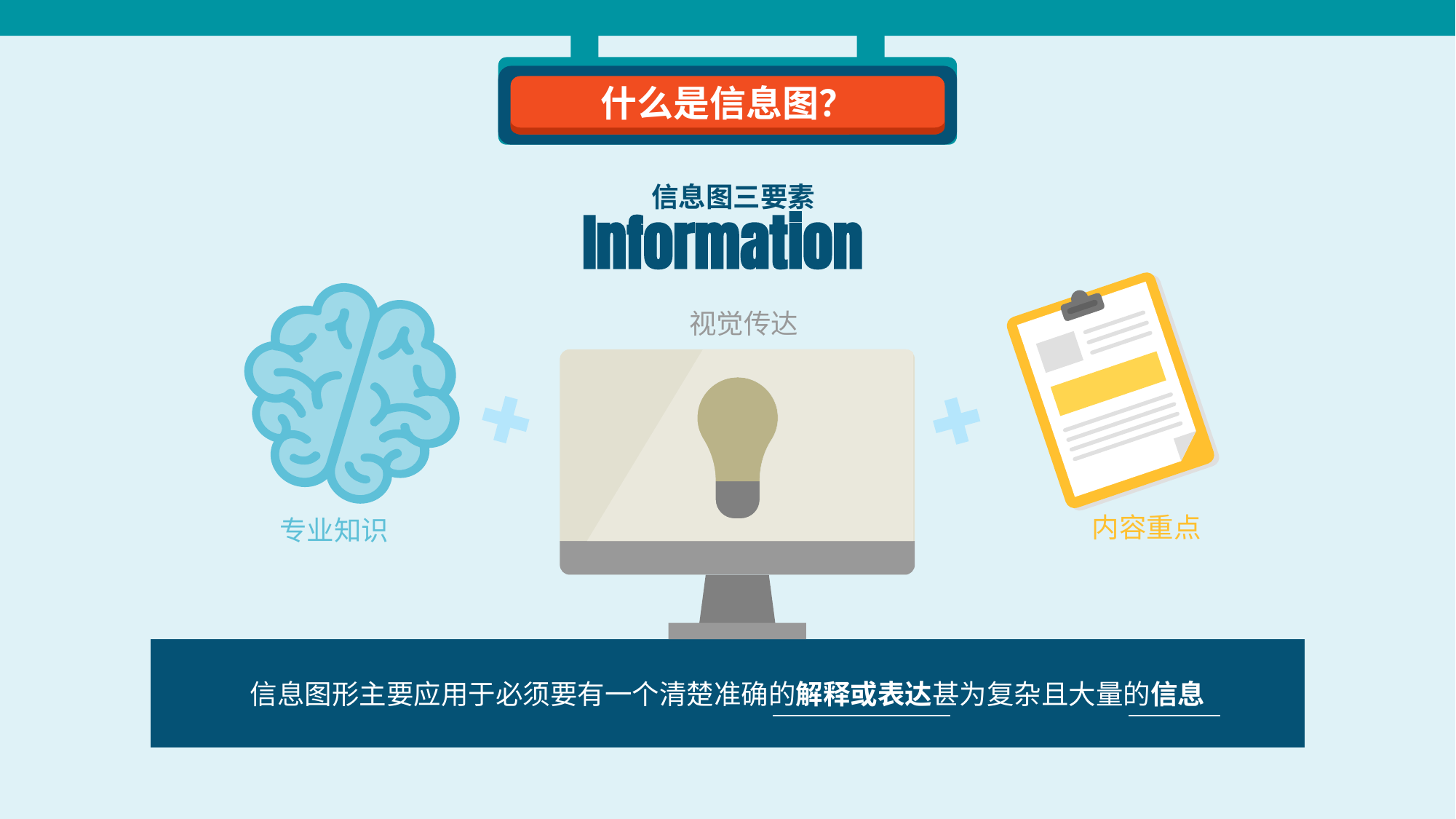

什么是信息图？

信息图三要素
Information

视觉传达

内容重点
专业知识

信息图形主要应用于必须要有一个清楚准确的解释或表达甚为复杂且大量的信息